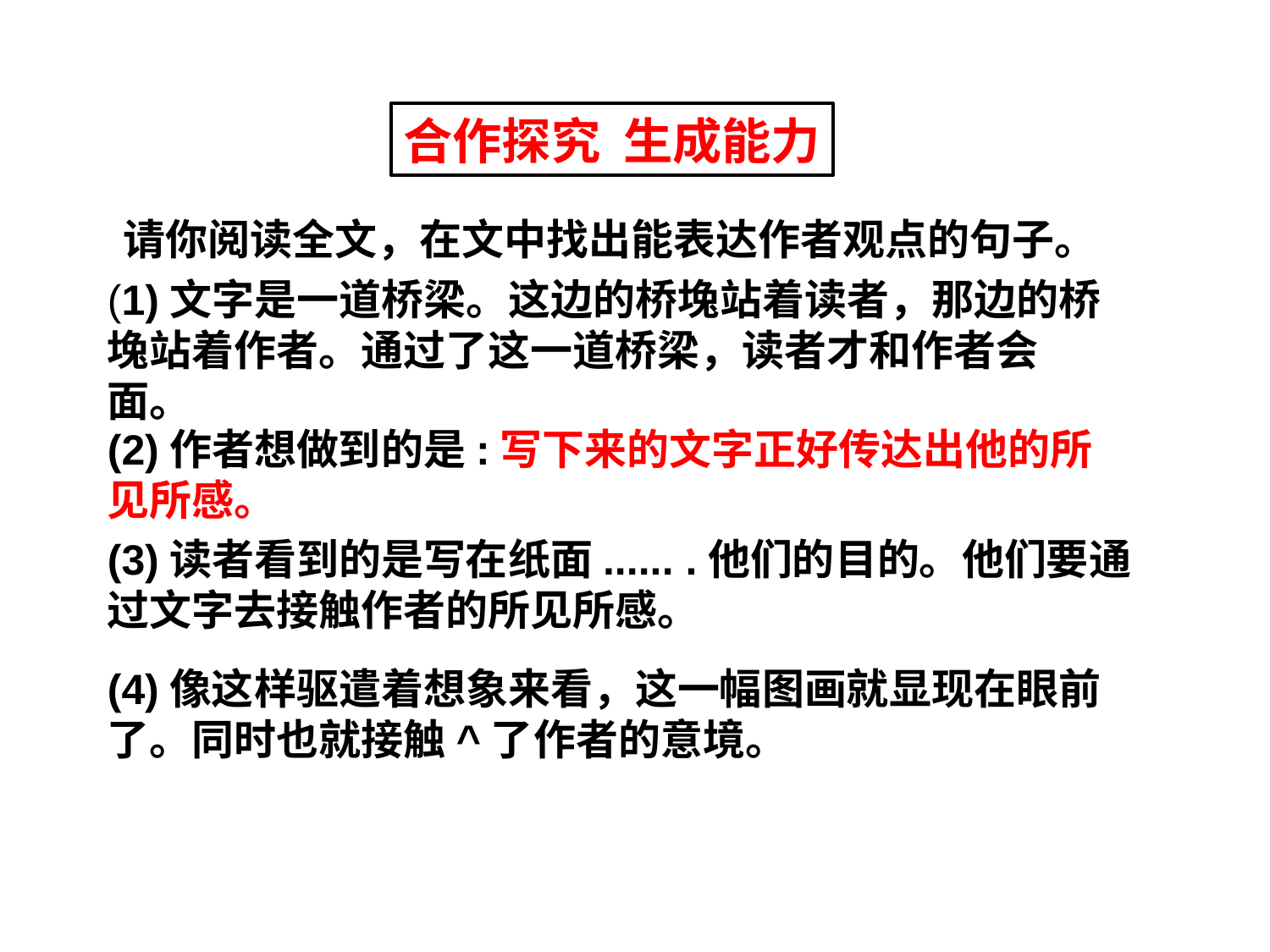

合作探究  生成能力
请你阅读全文，在文中找出能表达作者观点的句子。
(1)文字是一道桥梁。这边的桥堍站着读者，那边的桥堍站着作者。通过了这一道桥梁，读者才和作者会面。

(2)作者想做到的是:写下来的文字正好传达出他的所见所感。

(3)读者看到的是写在纸面...... .他们的目的。他们要通过文字去接触作者的所见所感。
(4)像这样驱遣着想象来看，这一幅图画就显现在眼前了。同时也就接触^了作者的意境。